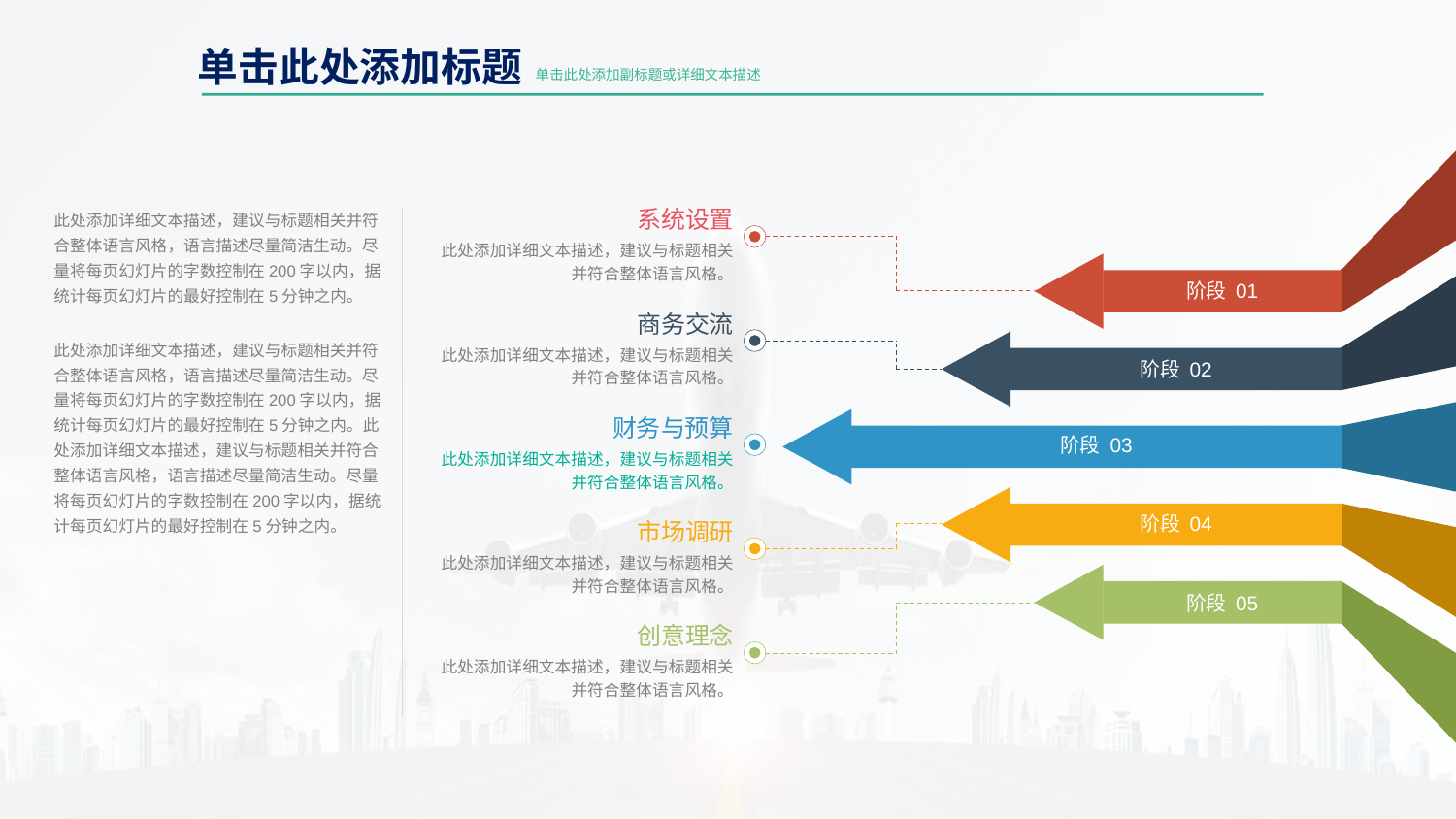

单击此处添加标题
单击此处添加副标题或详细文本描述

此处添加详细文本描述，建议与标题相关并符合整体语言风格，语言描述尽量简洁生动。尽量将每页幻灯片的字数控制在200字以内，据统计每页幻灯片的最好控制在5分钟之内。

此处添加详细文本描述，建议与标题相关并符合整体语言风格，语言描述尽量简洁生动。尽量将每页幻灯片的字数控制在200字以内，据统计每页幻灯片的最好控制在5分钟之内。此处添加详细文本描述，建议与标题相关并符合整体语言风格，语言描述尽量简洁生动。尽量将每页幻灯片的字数控制在200字以内，据统计每页幻灯片的最好控制在5分钟之内。

系统设置
此处添加详细文本描述，建议与标题相关并符合整体语言风格。

阶段 01

商务交流
此处添加详细文本描述，建议与标题相关并符合整体语言风格。

阶段 02

财务与预算
此处添加详细文本描述，建议与标题相关并符合整体语言风格。

阶段 03

阶段 04
市场调研
此处添加详细文本描述，建议与标题相关并符合整体语言风格。

阶段 05

创意理念
此处添加详细文本描述，建议与标题相关并符合整体语言风格。

23